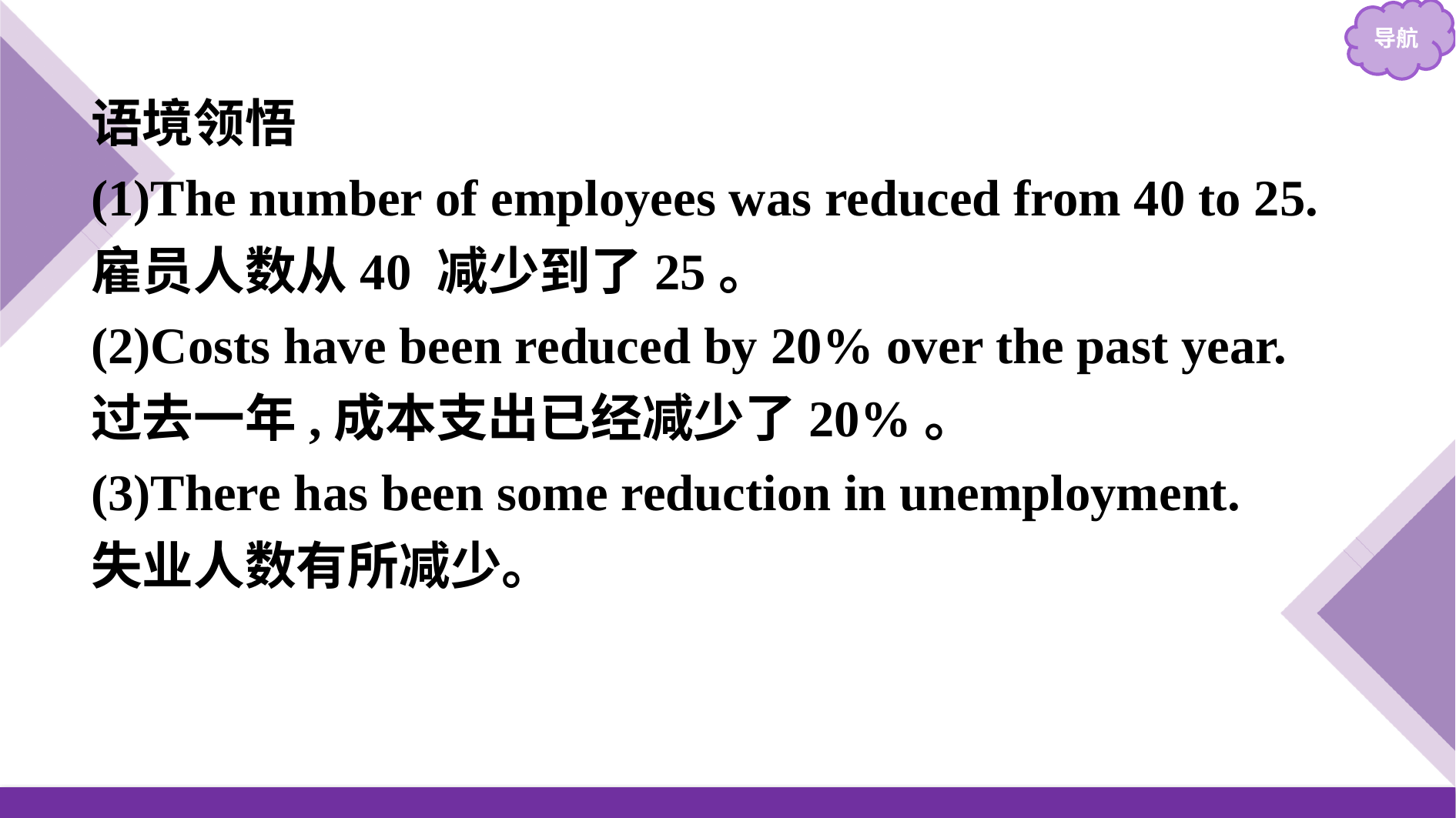

语境领悟
(1)The number of employees was reduced from 40 to 25.
雇员人数从40 减少到了25。
(2)Costs have been reduced by 20% over the past year.
过去一年,成本支出已经减少了20%。
(3)There has been some reduction in unemployment.
失业人数有所减少。